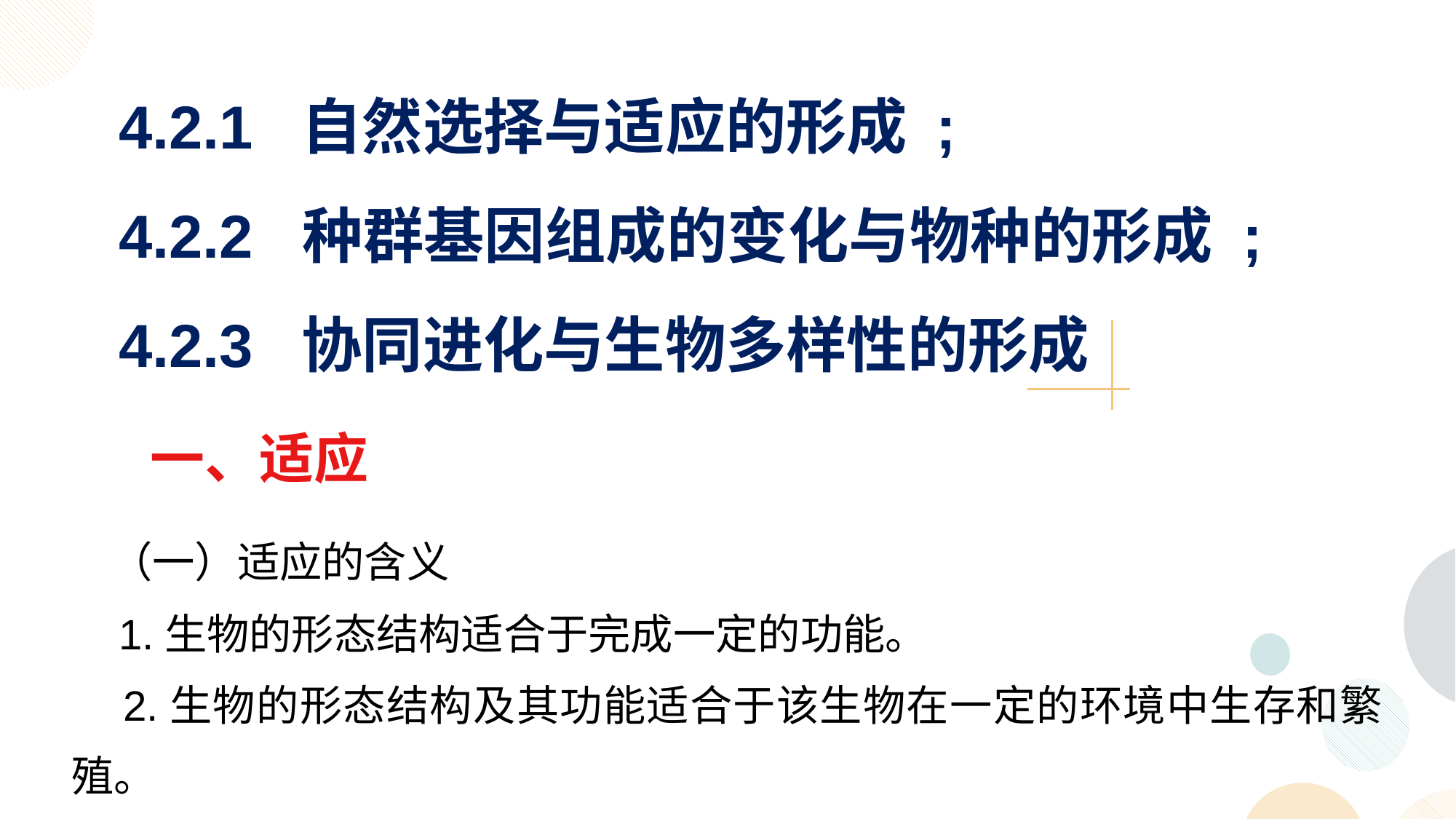

4.2.1  自然选择与适应的形成 ;
4.2.2  种群基因组成的变化与物种的形成 ;
4.2.3  协同进化与生物多样性的形成
一、适应
   （一）适应的含义
    1.生物的形态结构适合于完成一定的功能。
    2.生物的形态结构及其功能适合于该生物在一定的环境中生存和繁殖。